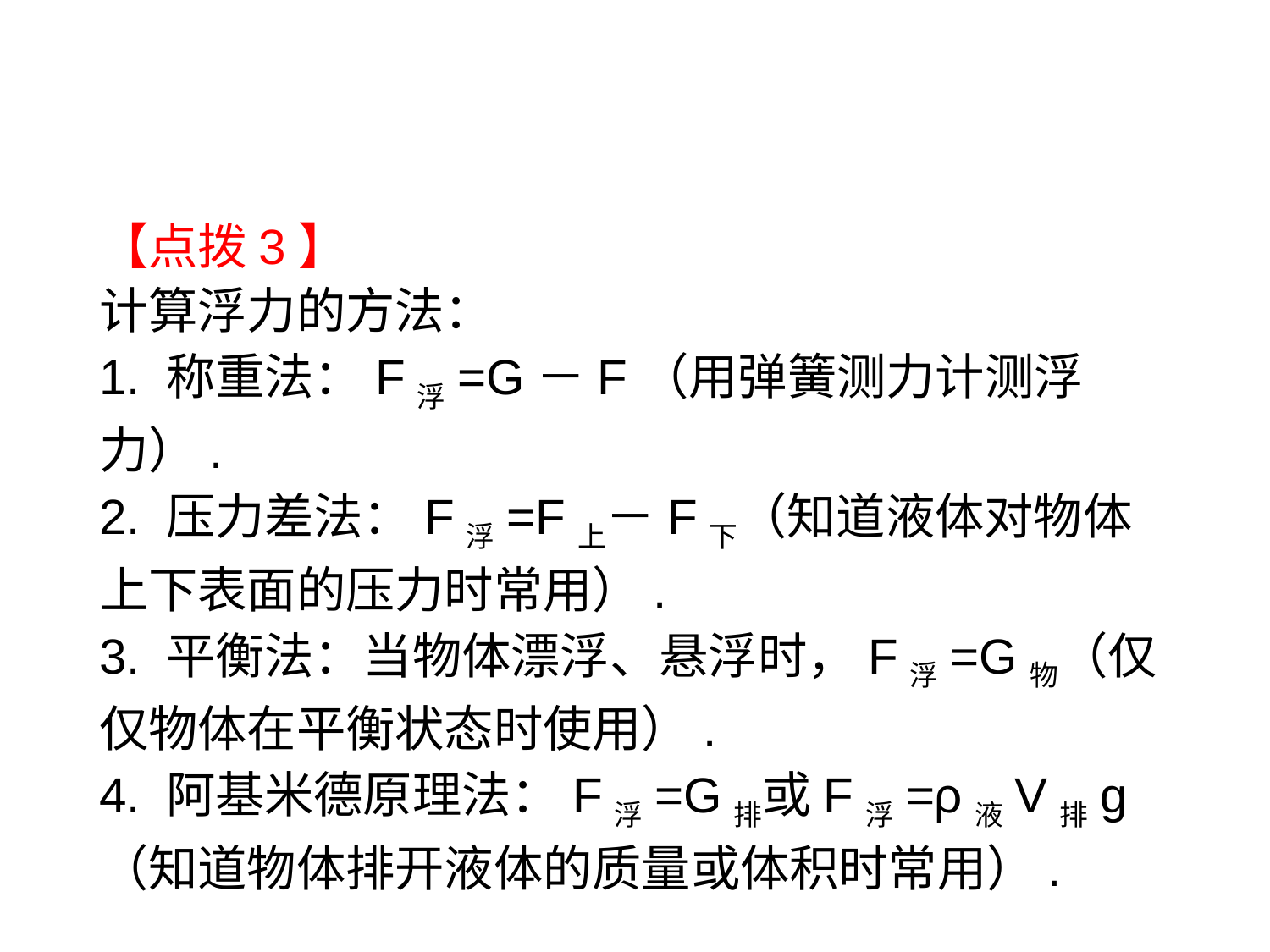

【点拨3】
计算浮力的方法：
1. 称重法：F浮=G－F（用弹簧测力计测浮力）.
2. 压力差法：F浮=F上－F下（知道液体对物体上下表面的压力时常用）.
3. 平衡法：当物体漂浮、悬浮时，F浮=G物（仅仅物体在平衡状态时使用）.
4. 阿基米德原理法：F浮=G排或F浮=ρ液V排g （知道物体排开液体的质量或体积时常用）.